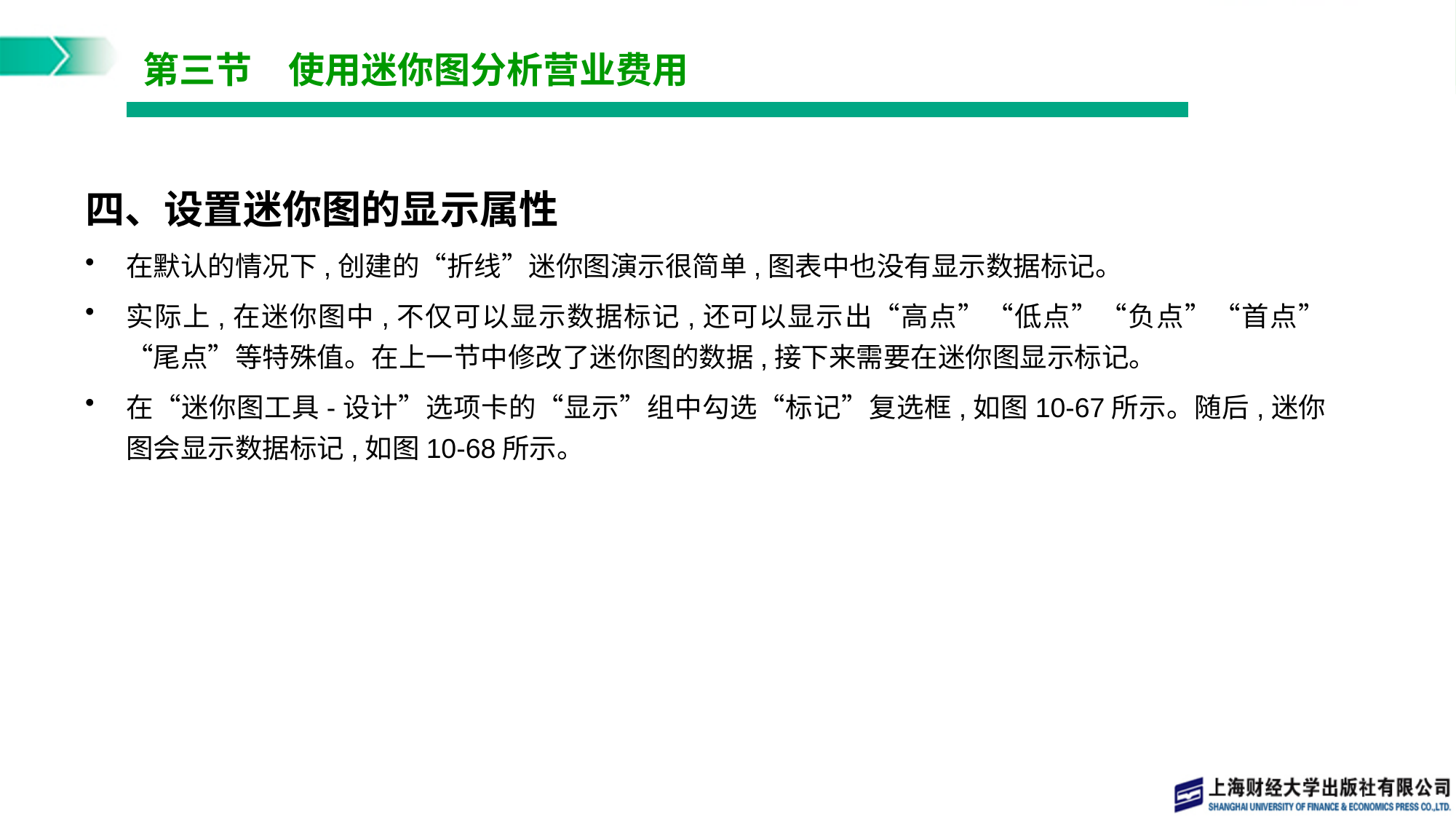

# 第三节　使用迷你图分析营业费用
四、设置迷你图的显示属性
在默认的情况下,创建的“折线”迷你图演示很简单,图表中也没有显示数据标记。
实际上,在迷你图中,不仅可以显示数据标记,还可以显示出“高点”“低点”“负点”“首点”“尾点”等特殊值。在上一节中修改了迷你图的数据,接下来需要在迷你图显示标记。
在“迷你图工具-设计”选项卡的“显示”组中勾选“标记”复选框,如图10-67所示。随后,迷你图会显示数据标记,如图10-68所示。